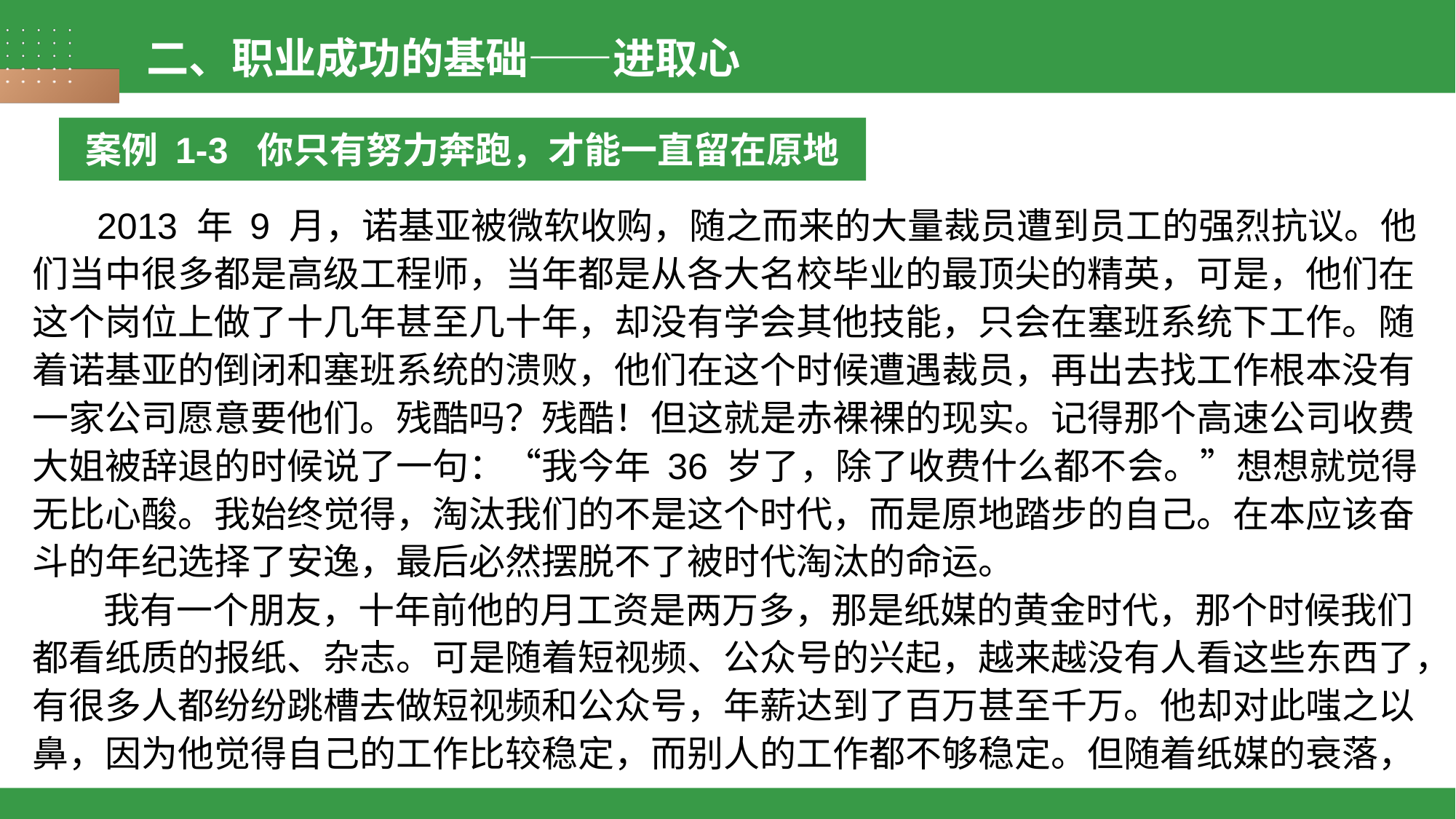

二、职业成功的基础——进取心
案例 1-3  你只有努力奔跑，才能一直留在原地
 2013 年 9 月，诺基亚被微软收购，随之而来的大量裁员遭到员工的强烈抗议。他们当中很多都是高级工程师，当年都是从各大名校毕业的最顶尖的精英，可是，他们在这个岗位上做了十几年甚至几十年，却没有学会其他技能，只会在塞班系统下工作。随着诺基亚的倒闭和塞班系统的溃败，他们在这个时候遭遇裁员，再出去找工作根本没有一家公司愿意要他们。残酷吗？残酷！但这就是赤裸裸的现实。记得那个高速公司收费大姐被辞退的时候说了一句：“我今年 36 岁了，除了收费什么都不会。”想想就觉得无比心酸。我始终觉得，淘汰我们的不是这个时代，而是原地踏步的自己。在本应该奋斗的年纪选择了安逸，最后必然摆脱不了被时代淘汰的命运。
 我有一个朋友，十年前他的月工资是两万多，那是纸媒的黄金时代，那个时候我们都看纸质的报纸、杂志。可是随着短视频、公众号的兴起，越来越没有人看这些东西了，有很多人都纷纷跳槽去做短视频和公众号，年薪达到了百万甚至千万。他却对此嗤之以鼻，因为他觉得自己的工作比较稳定，而别人的工作都不够稳定。但随着纸媒的衰落，